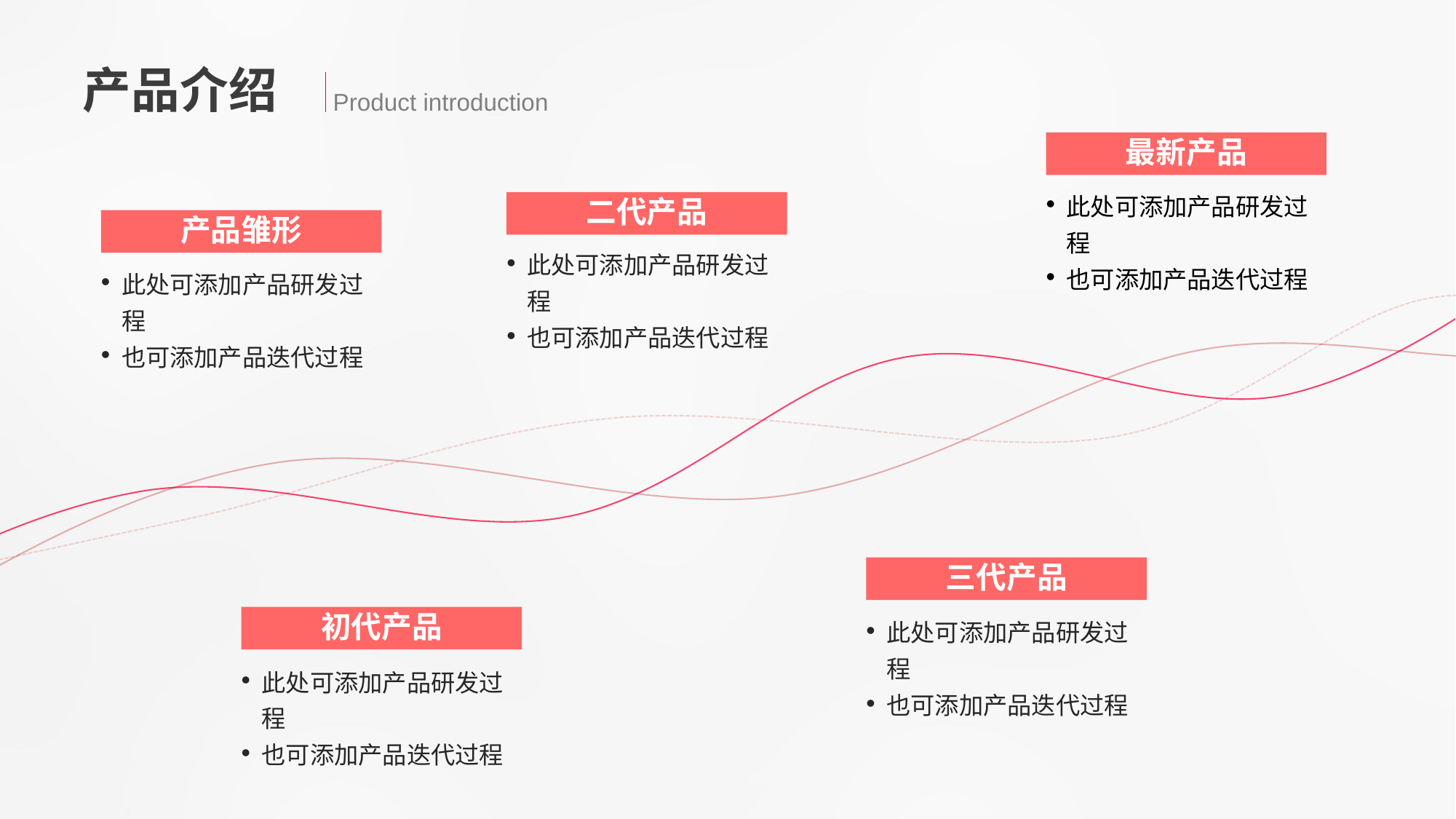

产品介绍

Product introduction
最新产品
此处可添加产品研发过程
也可添加产品迭代过程
二代产品
产品雏形
此处可添加产品研发过程
也可添加产品迭代过程
此处可添加产品研发过程
也可添加产品迭代过程
三代产品
初代产品
此处可添加产品研发过程
也可添加产品迭代过程
此处可添加产品研发过程
也可添加产品迭代过程